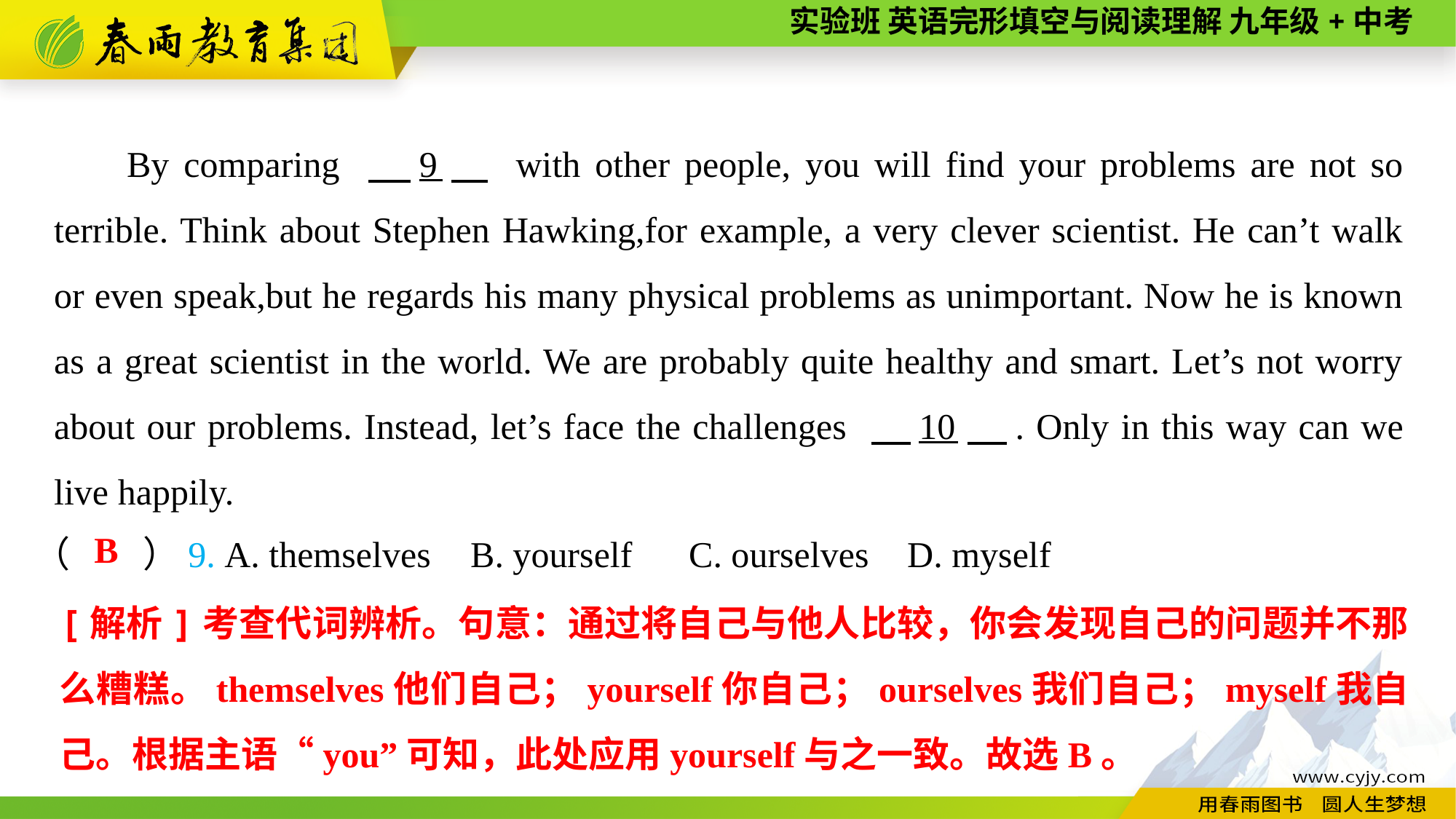

By comparing 　9　 with other people, you will find your problems are not so terrible. Think about Stephen Hawking,for example, a very clever scientist. He can’t walk or even speak,but he regards his many physical problems as unimportant. Now he is known as a great scientist in the world. We are probably quite healthy and smart. Let’s not worry about our problems. Instead, let’s face the challenges 　10　. Only in this way can we live happily.
（　　）9. A. themselves	B. yourself	C. ourselves	D. myself
B
[解析]考查代词辨析。句意：通过将自己与他人比较，你会发现自己的问题并不那么糟糕。themselves他们自己；yourself你自己；ourselves我们自己；myself我自己。根据主语“you”可知，此处应用yourself与之一致。故选B。